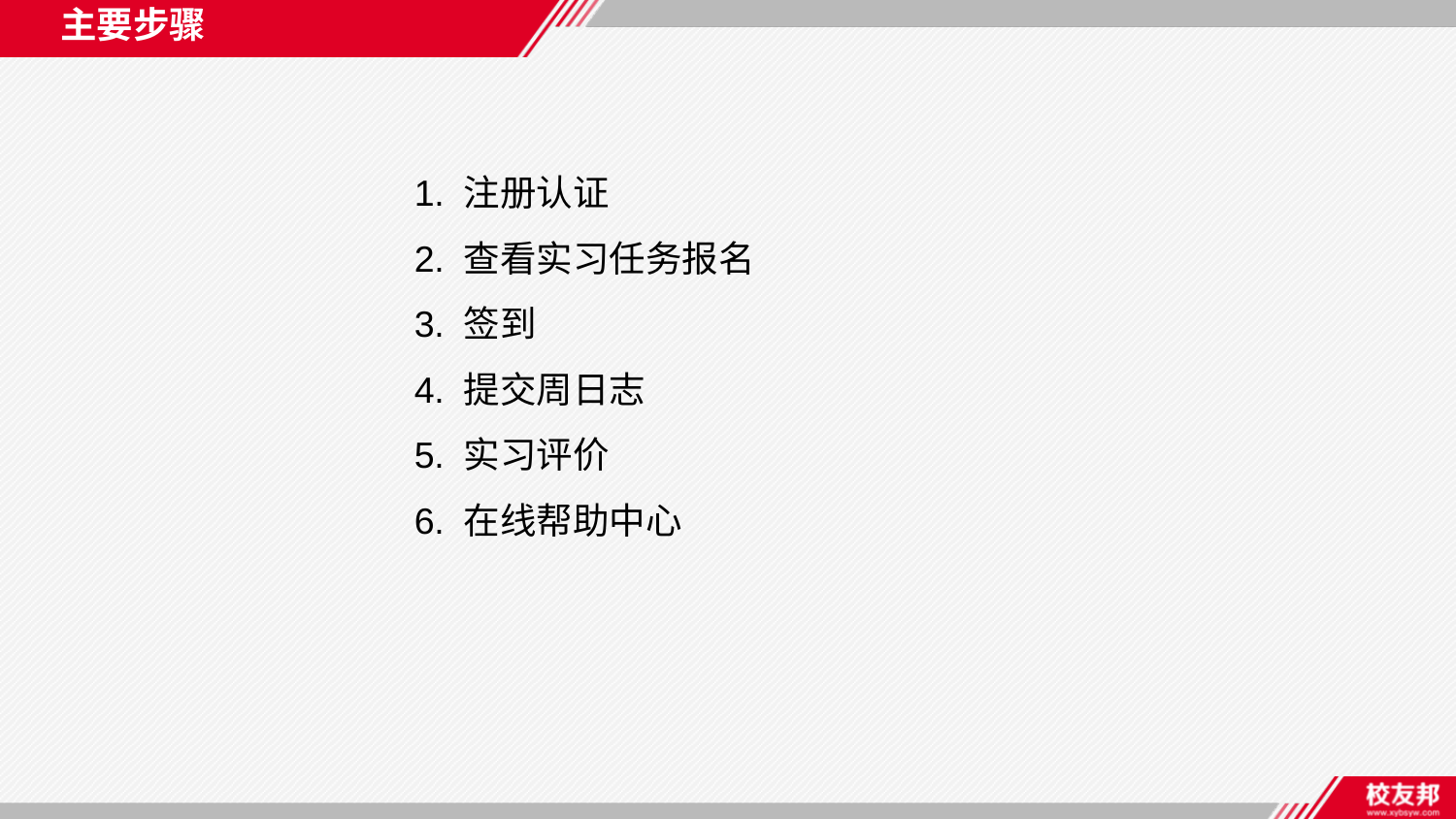

主要步骤
1. 注册认证
2. 查看实习任务报名
3. 签到
4. 提交周日志
5. 实习评价
6. 在线帮助中心